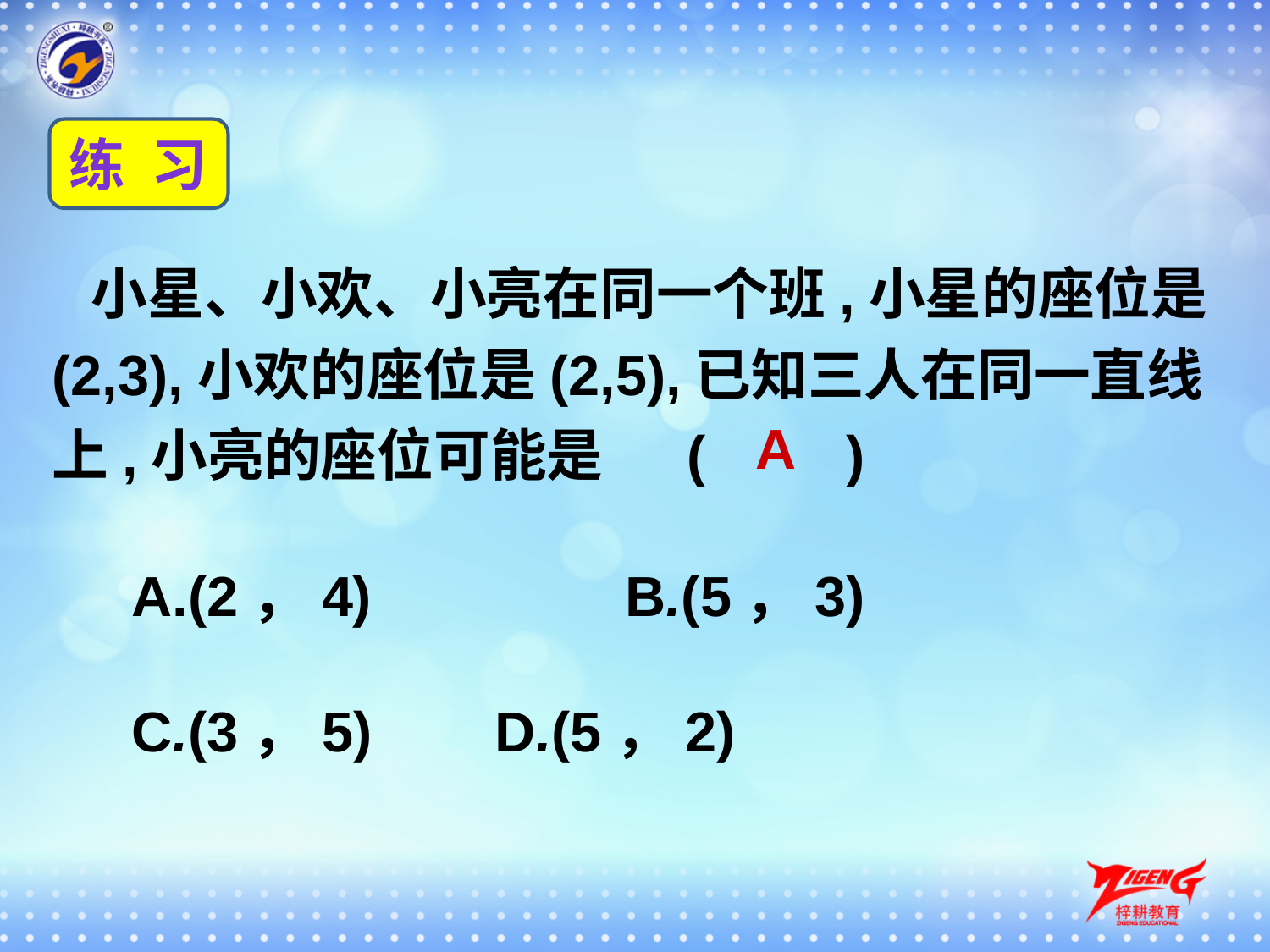

练  习
  小星、小欢、小亮在同一个班,小星的座位是(2,3),小欢的座位是(2,5),已知三人在同一直线上,小亮的座位可能是	(　　)
A
A.(2，4)　　　　B.(5，3)
C.(3，5)	       D.(5，2)